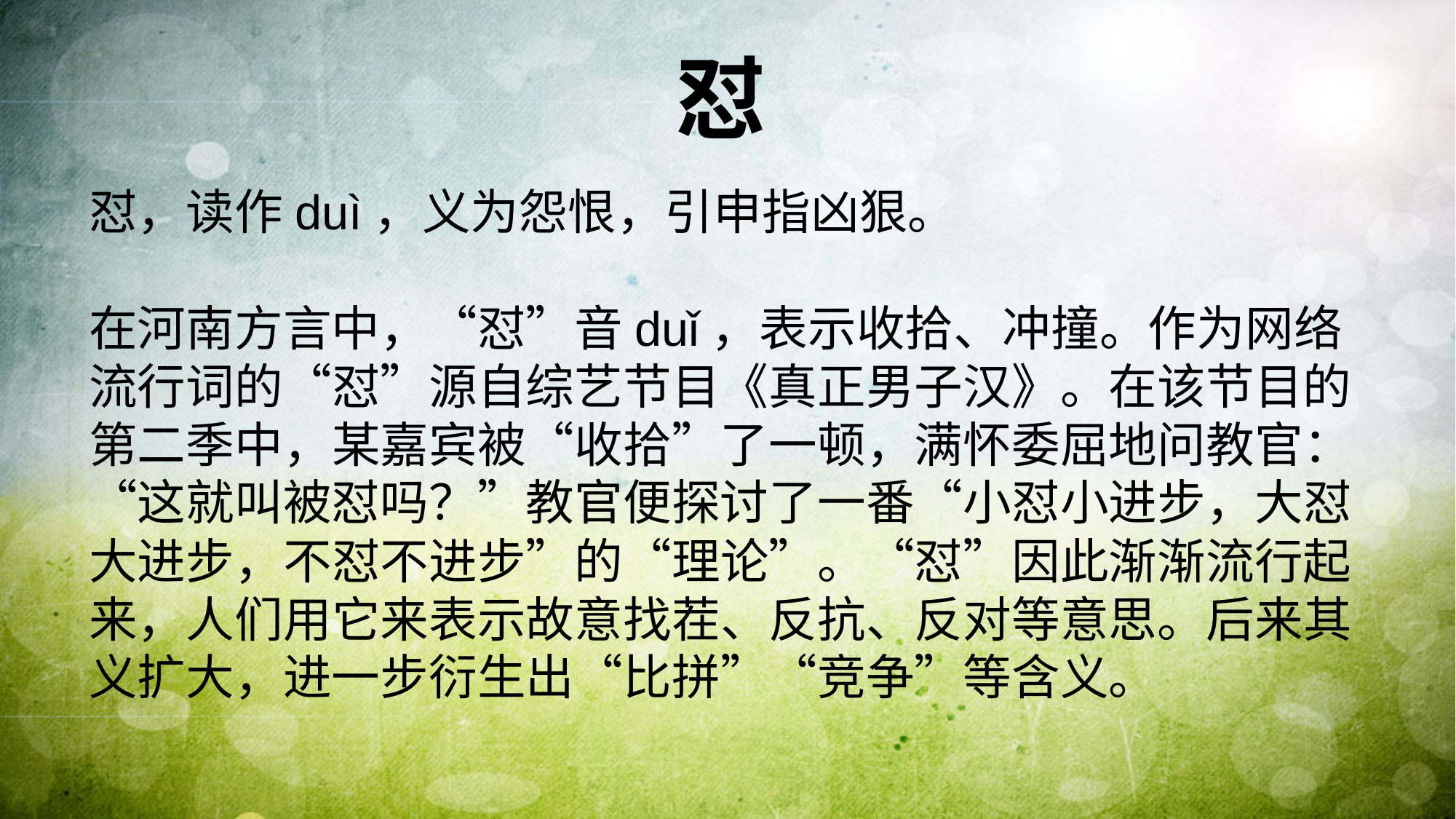

怼
怼，读作duì，义为怨恨，引申指凶狠。

在河南方言中，“怼”音duǐ，表示收拾、冲撞。作为网络流行词的“怼”源自综艺节目《真正男子汉》。在该节目的第二季中，某嘉宾被“收拾”了一顿，满怀委屈地问教官：“这就叫被怼吗？”教官便探讨了一番“小怼小进步，大怼大进步，不怼不进步”的“理论”。“怼”因此渐渐流行起来，人们用它来表示故意找茬、反抗、反对等意思。后来其义扩大，进一步衍生出“比拼”“竞争”等含义。